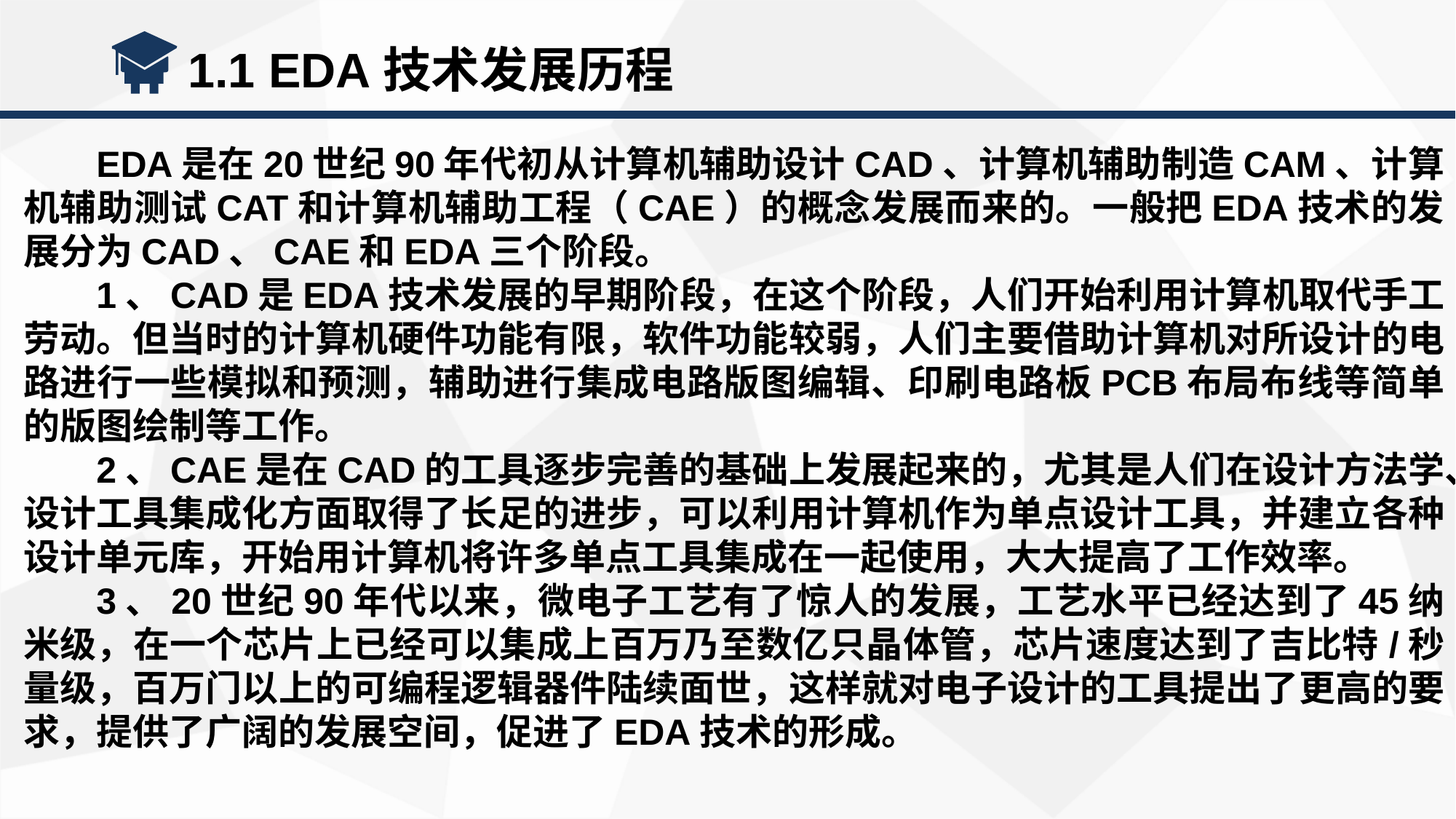

1.1 EDA技术发展历程

EDA是在20世纪90年代初从计算机辅助设计CAD、计算机辅助制造CAM、计算机辅助测试CAT和计算机辅助工程（CAE）的概念发展而来的。一般把EDA技术的发展分为CAD、CAE和EDA三个阶段。
1、CAD是EDA技术发展的早期阶段，在这个阶段，人们开始利用计算机取代手工劳动。但当时的计算机硬件功能有限，软件功能较弱，人们主要借助计算机对所设计的电路进行一些模拟和预测，辅助进行集成电路版图编辑、印刷电路板PCB布局布线等简单的版图绘制等工作。
2、CAE是在CAD的工具逐步完善的基础上发展起来的，尤其是人们在设计方法学、设计工具集成化方面取得了长足的进步，可以利用计算机作为单点设计工具，并建立各种设计单元库，开始用计算机将许多单点工具集成在一起使用，大大提高了工作效率。
3、20世纪90年代以来，微电子工艺有了惊人的发展，工艺水平已经达到了45纳米级，在一个芯片上已经可以集成上百万乃至数亿只晶体管，芯片速度达到了吉比特/秒量级，百万门以上的可编程逻辑器件陆续面世，这样就对电子设计的工具提出了更高的要求，提供了广阔的发展空间，促进了EDA技术的形成。